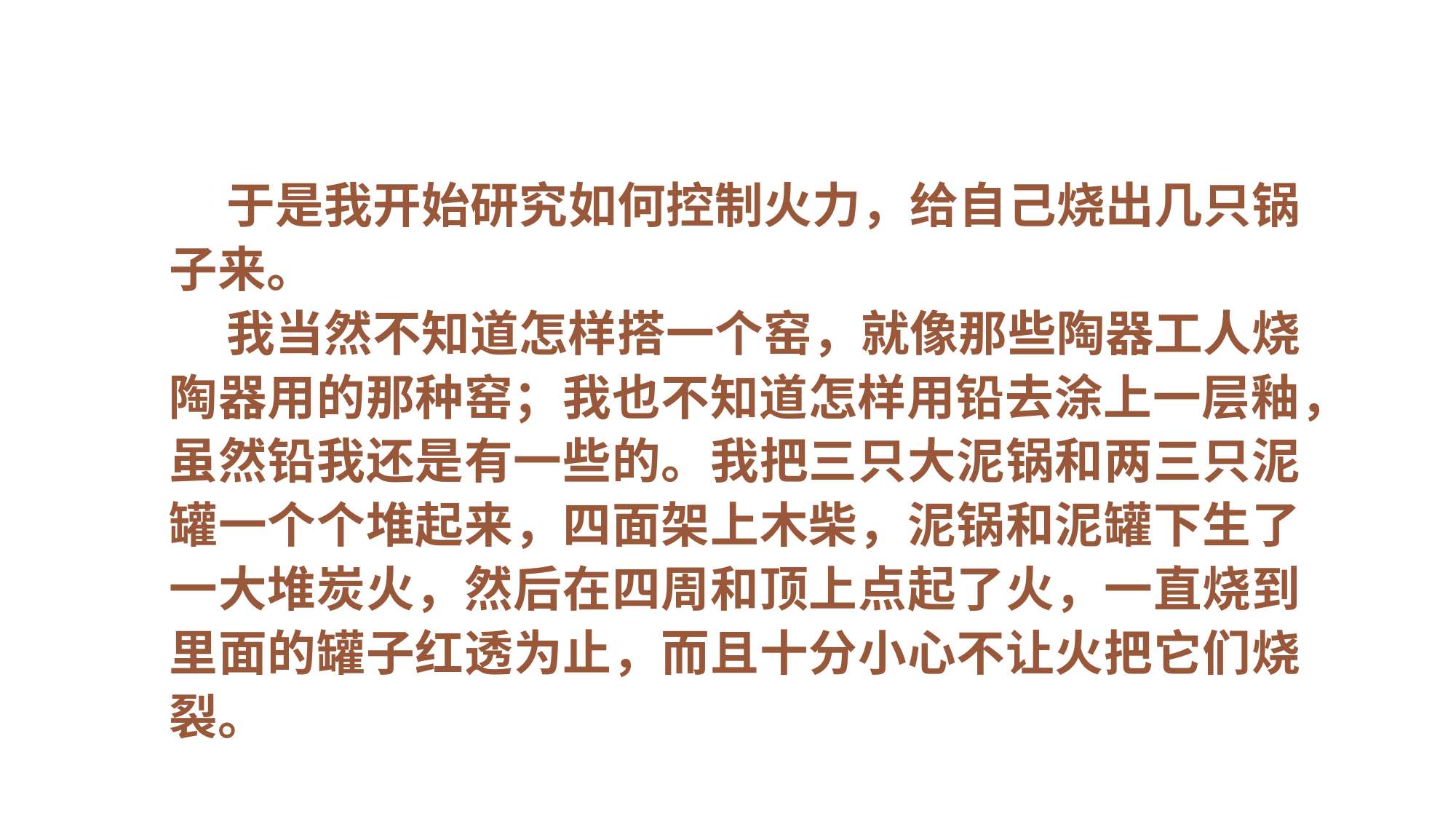

于是我开始研究如何控制火力，给自己烧出几只锅子来。
    我当然不知道怎样搭一个窑，就像那些陶器工人烧陶器用的那种窑；我也不知道怎样用铅去涂上一层釉，虽然铅我还是有一些的。我把三只大泥锅和两三只泥罐一个个堆起来，四面架上木柴，泥锅和泥罐下生了一大堆炭火，然后在四周和顶上点起了火，一直烧到里面的罐子红透为止，而且十分小心不让火把它们烧裂。